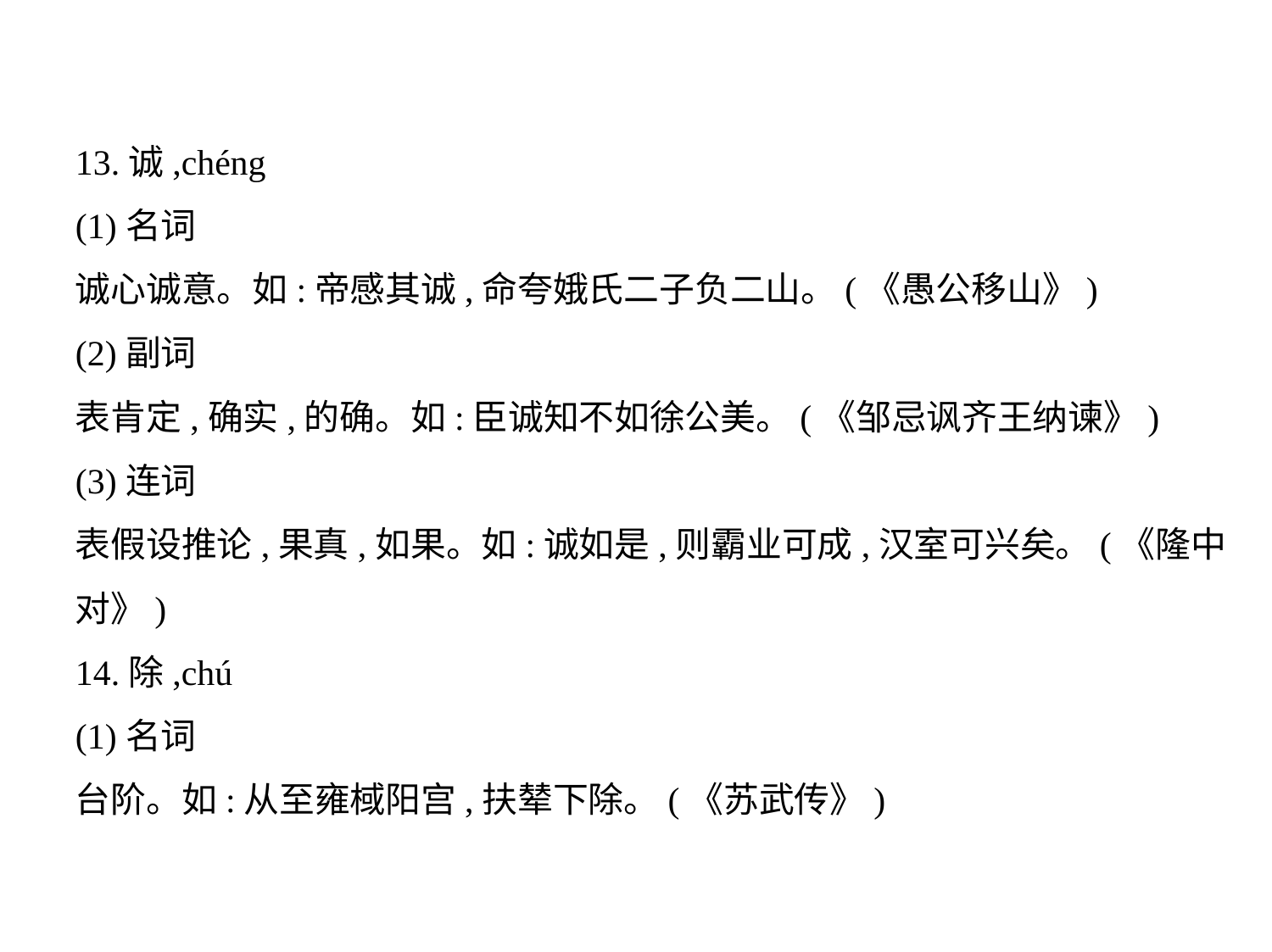

13.诚,chéng
(1)名词
诚心诚意。如:帝感其诚,命夸娥氏二子负二山。(《愚公移山》)
(2)副词
表肯定,确实,的确。如:臣诚知不如徐公美。(《邹忌讽齐王纳谏》)
(3)连词
表假设推论,果真,如果。如:诚如是,则霸业可成,汉室可兴矣。(《隆中
对》)
14.除,chú
(1)名词
台阶。如:从至雍棫阳宫,扶辇下除。(《苏武传》)